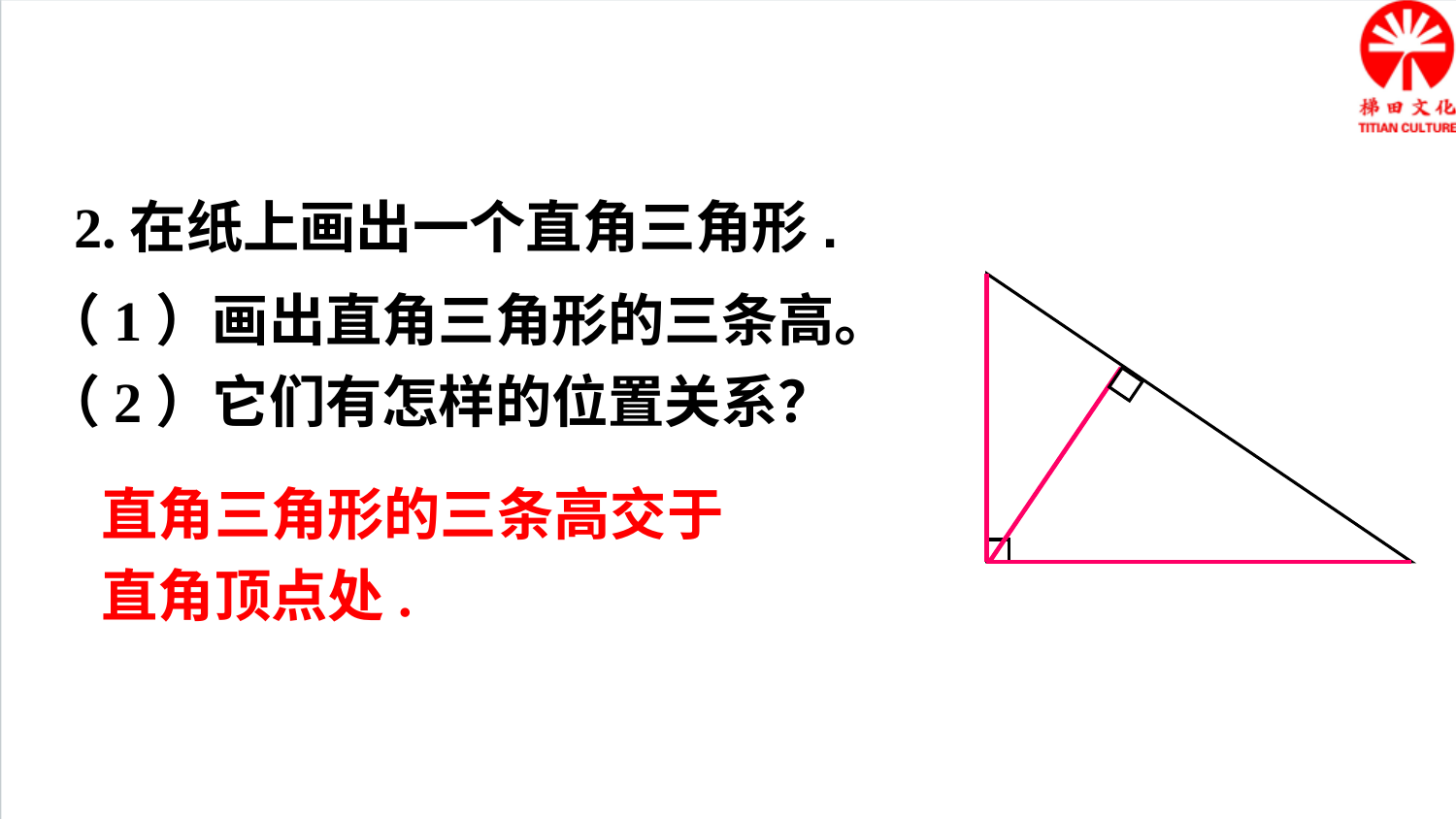

2.在纸上画出一个直角三角形.
（1）画出直角三角形的三条高。
（2）它们有怎样的位置关系？

直角三角形的三条高交于直角顶点处.